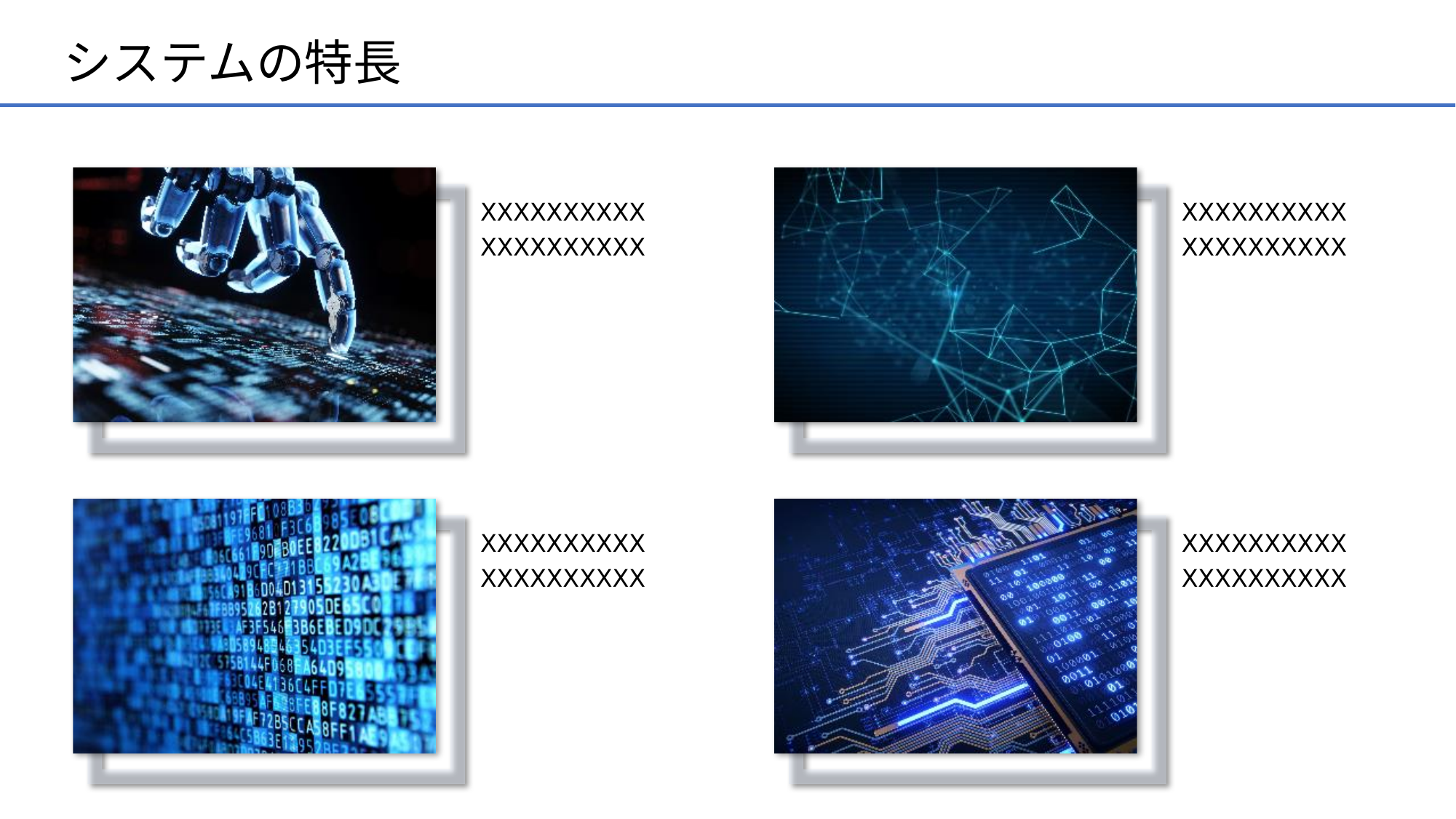

# システムの特長

XXXXXXXXXX
XXXXXXXXXX
XXXXXXXXXX
XXXXXXXXXX

XXXXXXXXXX
XXXXXXXXXX
XXXXXXXXXX
XXXXXXXXXX